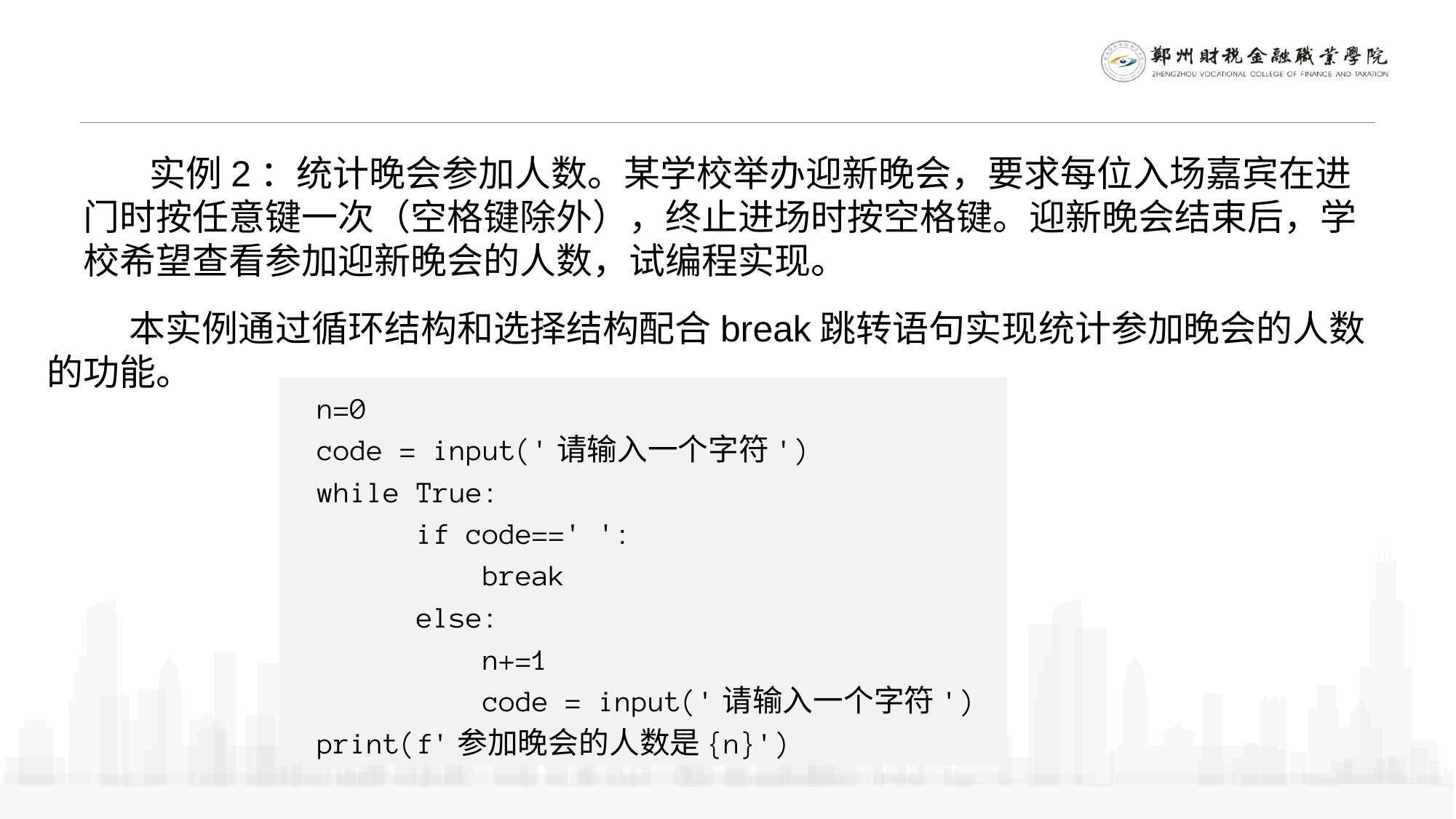

实例2：统计晚会参加人数。某学校举办迎新晚会，要求每位入场嘉宾在进门时按任意键一次（空格键除外），终止进场时按空格键。迎新晚会结束后，学校希望查看参加迎新晚会的人数，试编程实现。
         本实例通过循环结构和选择结构配合break跳转语句实现统计参加晚会的人数的功能。
n=0
code = input('请输入一个字符')
while True:
      if code==' ':
          break
      else:
          n+=1
          code = input('请输入一个字符')
print(f'参加晚会的人数是{n}')